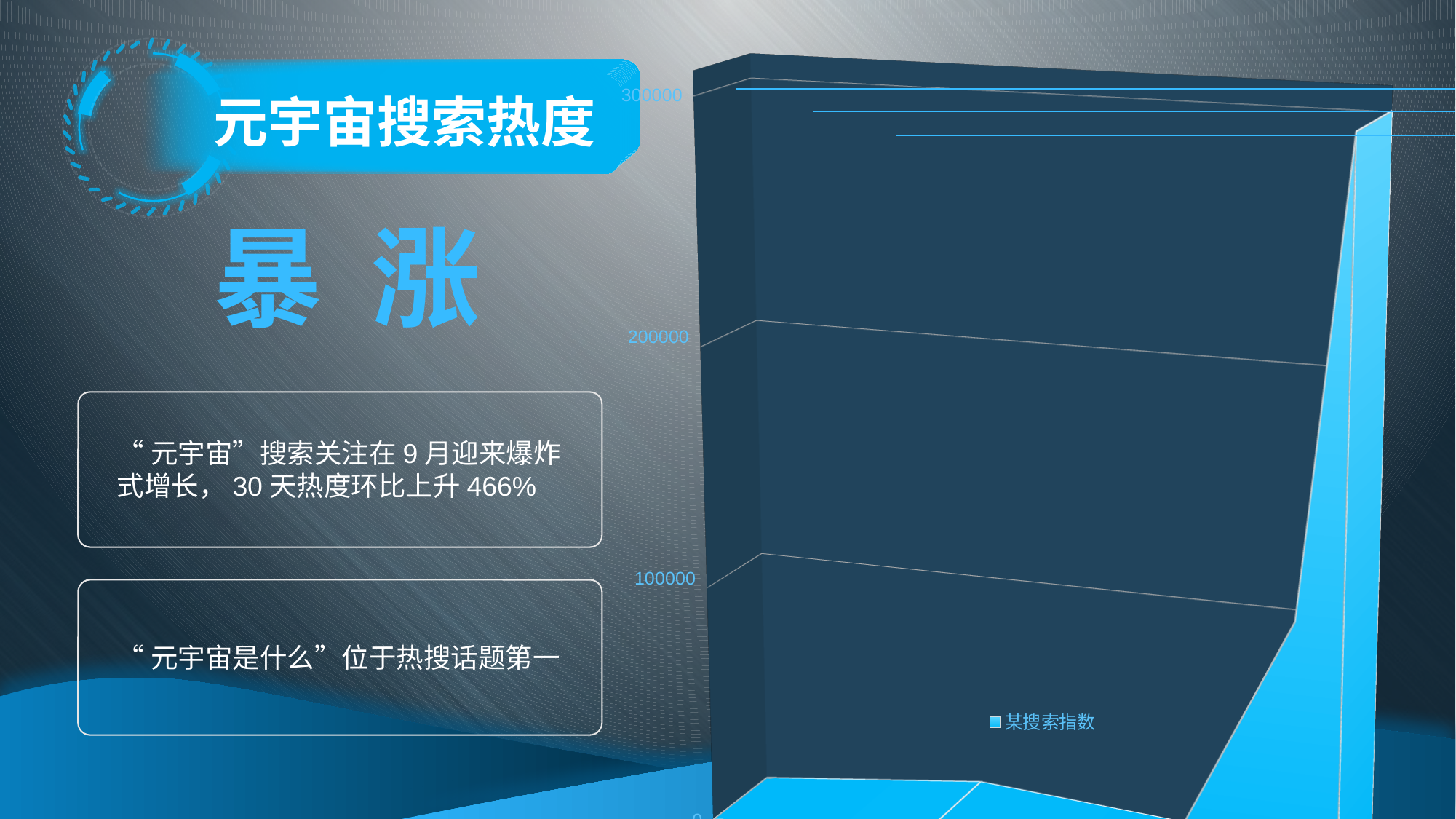

[unsupported chart]

元宇宙搜索热度
暴  涨

“元宇宙”搜索关注在9月迎来爆炸式增长，30天热度环比上升466%

“元宇宙是什么”位于热搜话题第一